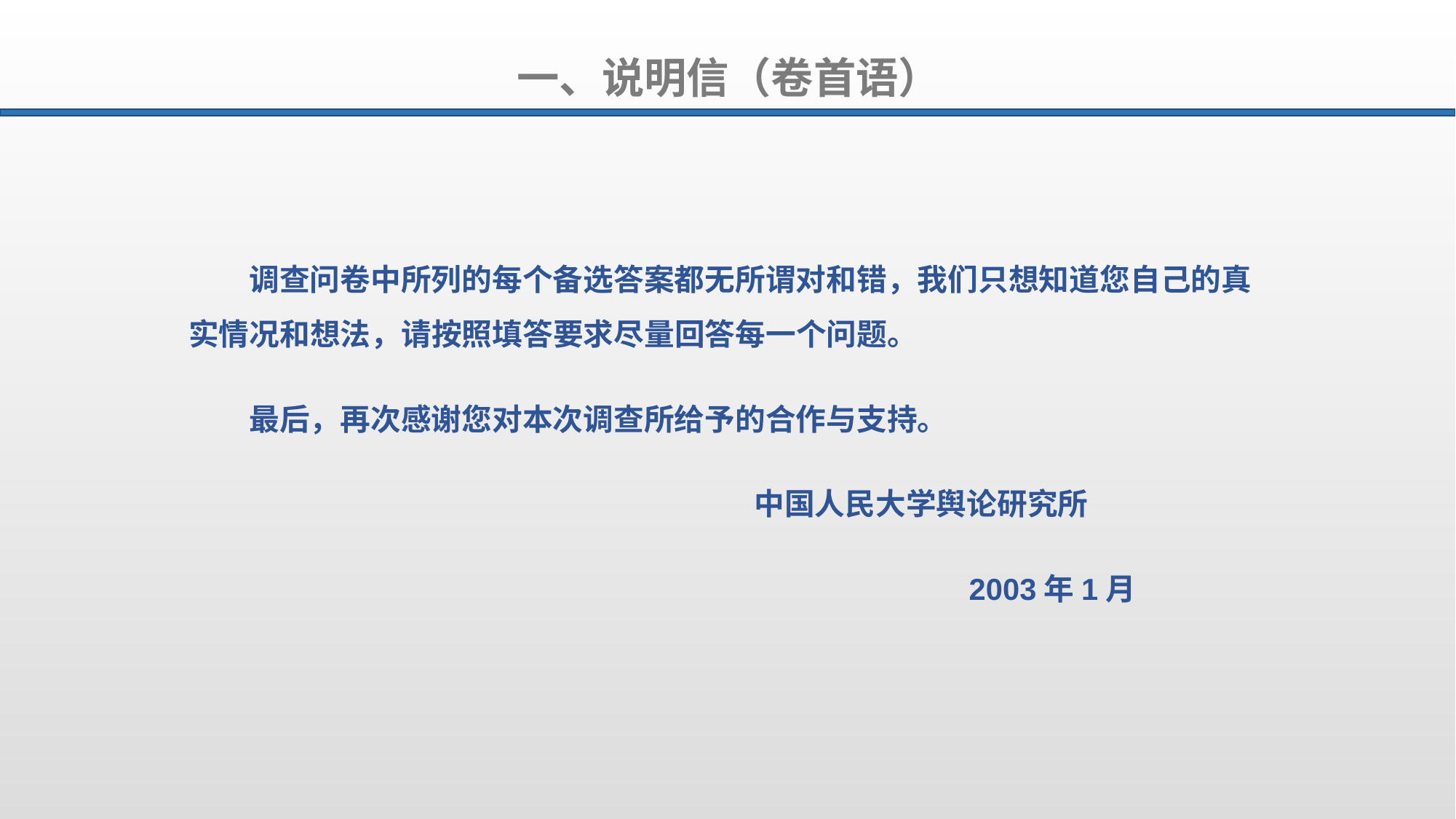

一、说明信（卷首语）

调查问卷中所列的每个备选答案都无所谓对和错，我们只想知道您自己的真实情况和想法，请按照填答要求尽量回答每一个问题。
最后，再次感谢您对本次调查所给予的合作与支持。
                                                                        中国人民大学舆论研究所
                                                                                      2003年1月